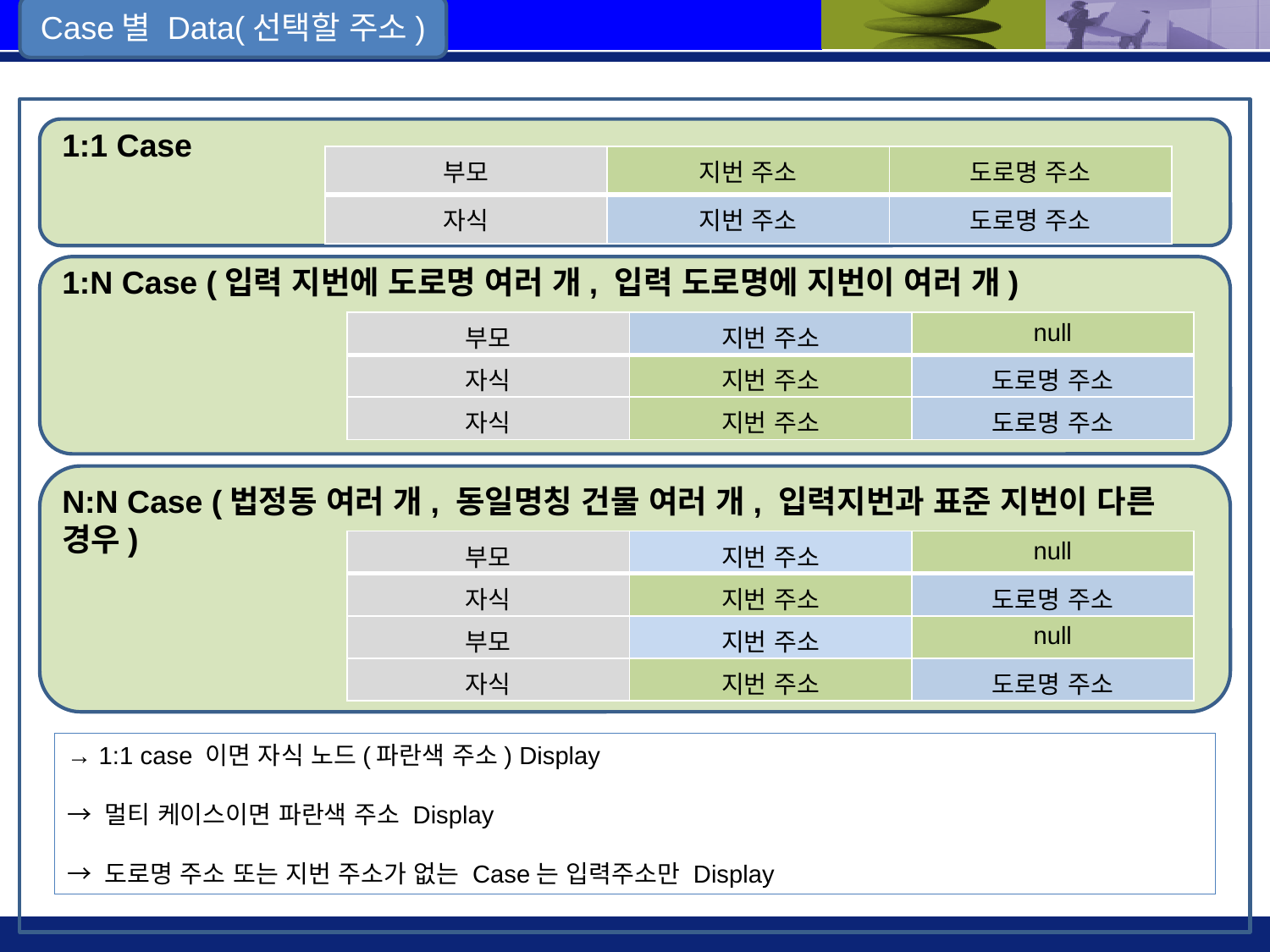

Case별 Data(선택할 주소)

1:1 Case
| 부모 | 지번 주소 | 도로명 주소 |
| --- | --- | --- |
| 자식 | 지번 주소 | 도로명 주소 |
1:N Case (입력 지번에 도로명 여러 개, 입력 도로명에 지번이 여러 개)

| 부모 | 지번 주소 | null |
| --- | --- | --- |
| 자식 | 지번 주소 | 도로명 주소 |
| 자식 | 지번 주소 | 도로명 주소 |

N:N Case (법정동 여러 개, 동일명칭 건물 여러 개, 입력지번과 표준 지번이 다른 경우)
| 부모 | 지번 주소 | null |
| --- | --- | --- |
| 자식 | 지번 주소 | 도로명 주소 |
| 부모 | 지번 주소 | null |
| 자식 | 지번 주소 | 도로명 주소 |
→ 1:1 case 이면 자식 노드(파란색 주소) Display

→ 멀티 케이스이면 파란색 주소 Display

→ 도로명 주소 또는 지번 주소가 없는 Case는 입력주소만 Display